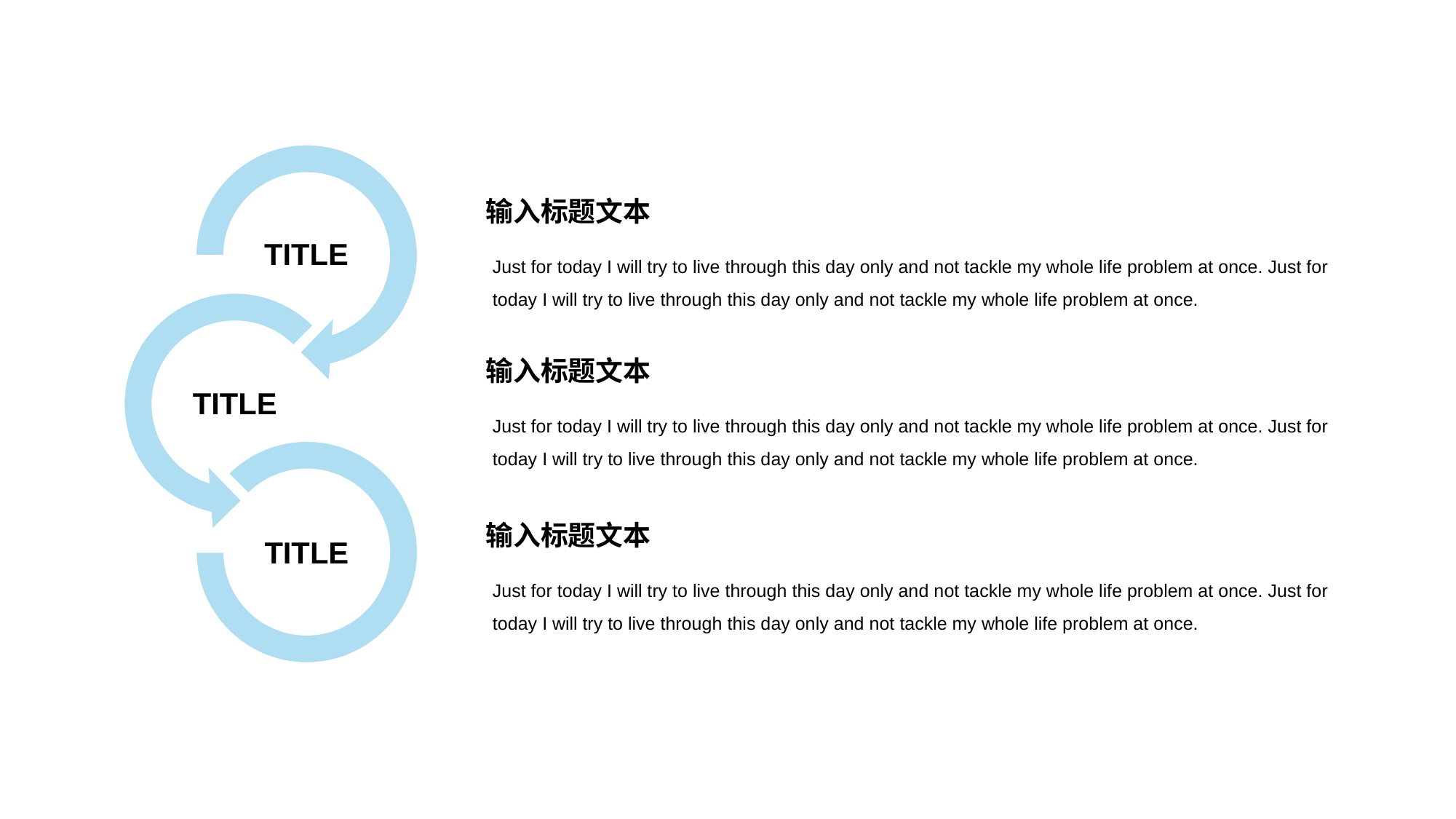

TITLE

TITLE

TITLE
输入标题文本
Just for today I will try to live through this day only and not tackle my whole life problem at once. Just for today I will try to live through this day only and not tackle my whole life problem at once.
输入标题文本
Just for today I will try to live through this day only and not tackle my whole life problem at once. Just for today I will try to live through this day only and not tackle my whole life problem at once.
输入标题文本
Just for today I will try to live through this day only and not tackle my whole life problem at once. Just for today I will try to live through this day only and not tackle my whole life problem at once.